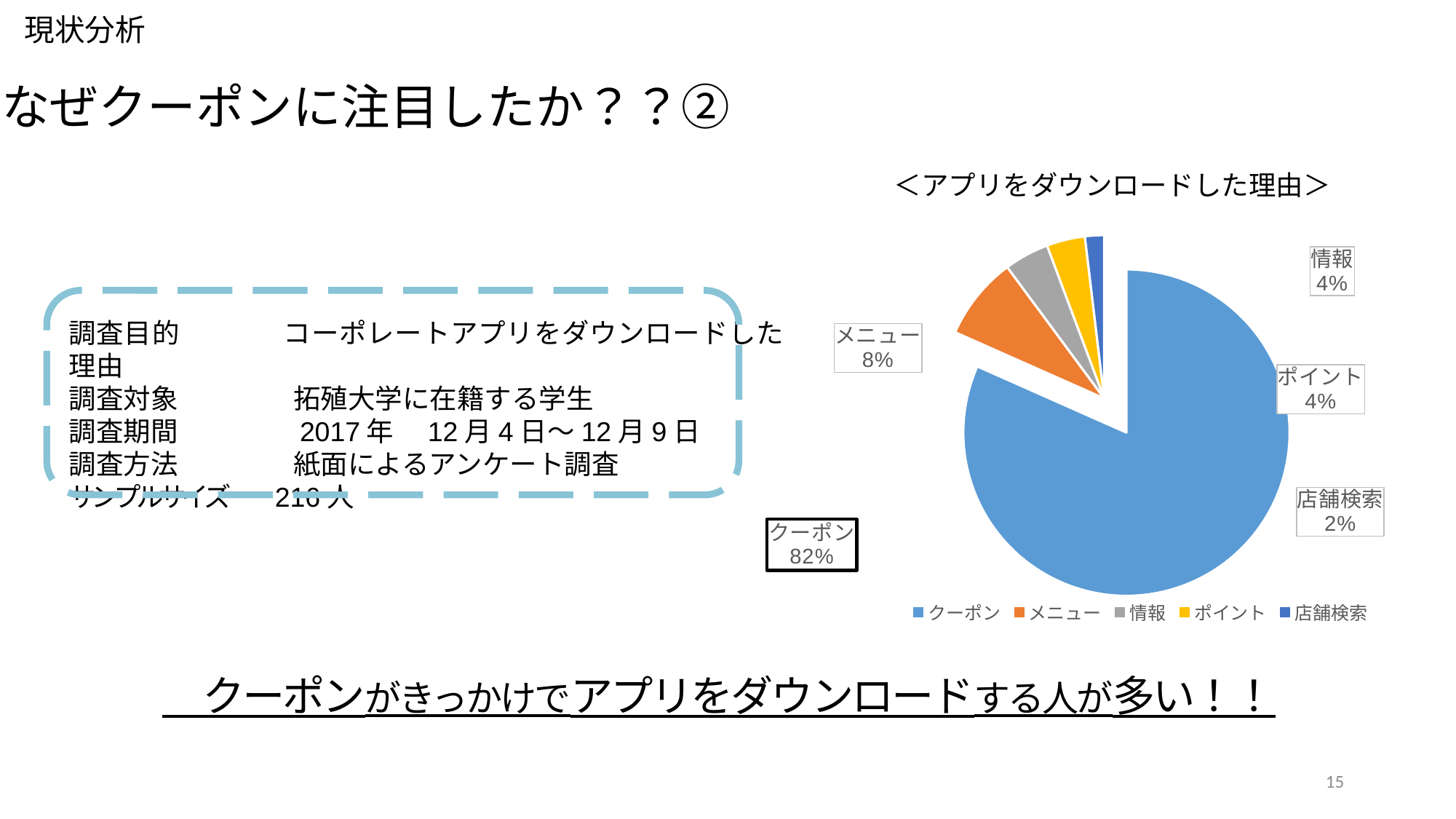

現状分析
なぜクーポンに注目したか？？②

### Chart

| Category |  |
|---|---|
| クーポン | 129.0 |
| メニュー | 13.0 |
| 情報 | 7.0 |
| ポイント | 6.0 |
| 店舗検索 | 3.0 |
＜アプリをダウンロードした理由＞

調査目的  　　 　コーポレートアプリをダウンロードした理由
調査対象　　　　 拓殖大学に在籍する学生
調査期間　　 　　2017年　12月4日〜12月9日
調査方法　　 　　紙面によるアンケート調査
サンプルサイズ　         216人
　クーポンがきっかけでアプリをダウンロードする人が多い！！
15